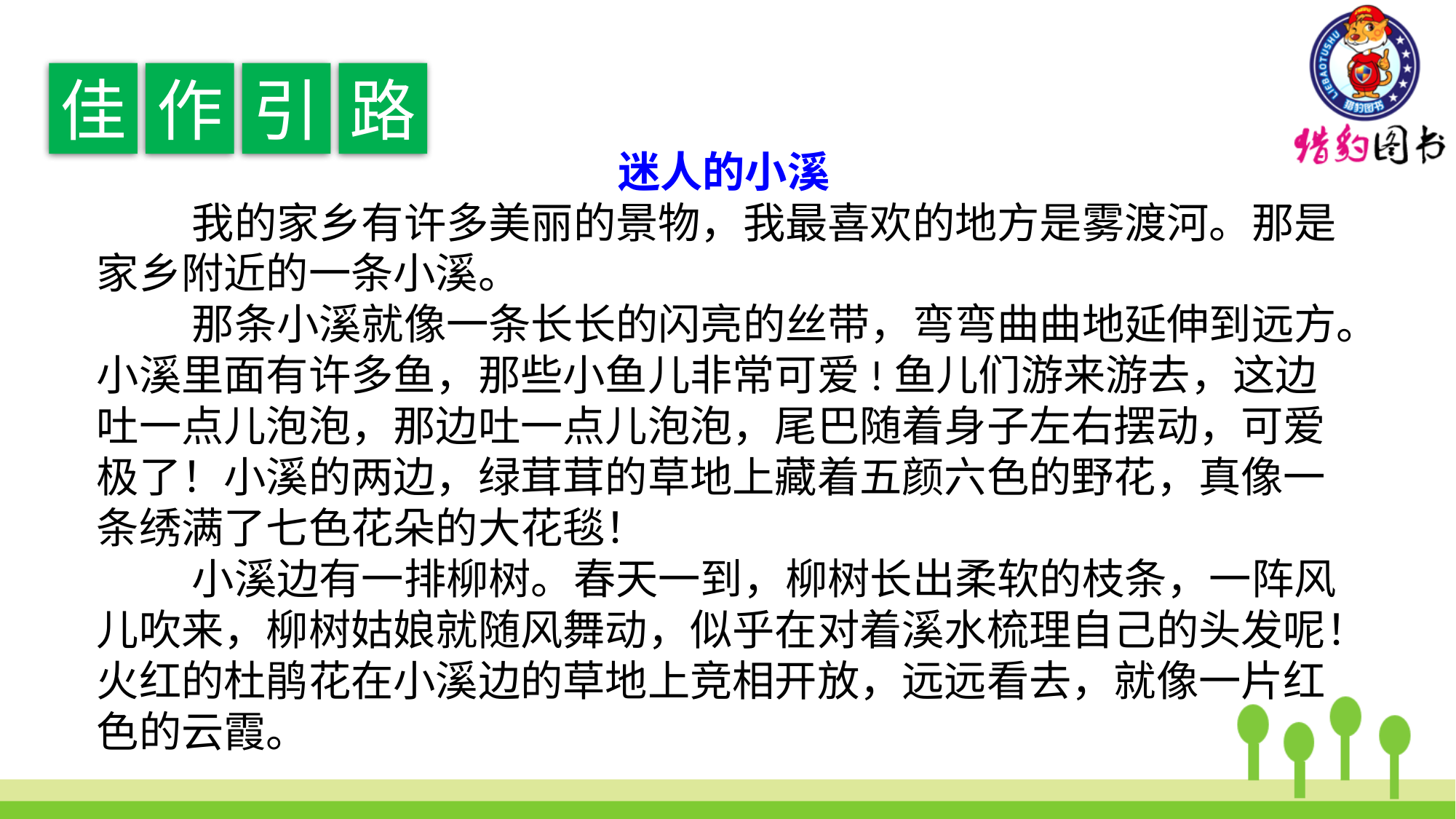

佳
作
引
路
                                                     迷人的小溪
         我的家乡有许多美丽的景物，我最喜欢的地方是雾渡河。那是家乡附近的一条小溪。
         那条小溪就像一条长长的闪亮的丝带，弯弯曲曲地延伸到远方。小溪里面有许多鱼，那些小鱼儿非常可爱!鱼儿们游来游去，这边吐一点儿泡泡，那边吐一点儿泡泡，尾巴随着身子左右摆动，可爱极了！小溪的两边，绿茸茸的草地上藏着五颜六色的野花，真像一条绣满了七色花朵的大花毯！
         小溪边有一排柳树。春天一到，柳树长出柔软的枝条，一阵风儿吹来，柳树姑娘就随风舞动，似乎在对着溪水梳理自己的头发呢！火红的杜鹃花在小溪边的草地上竞相开放，远远看去，就像一片红色的云霞。